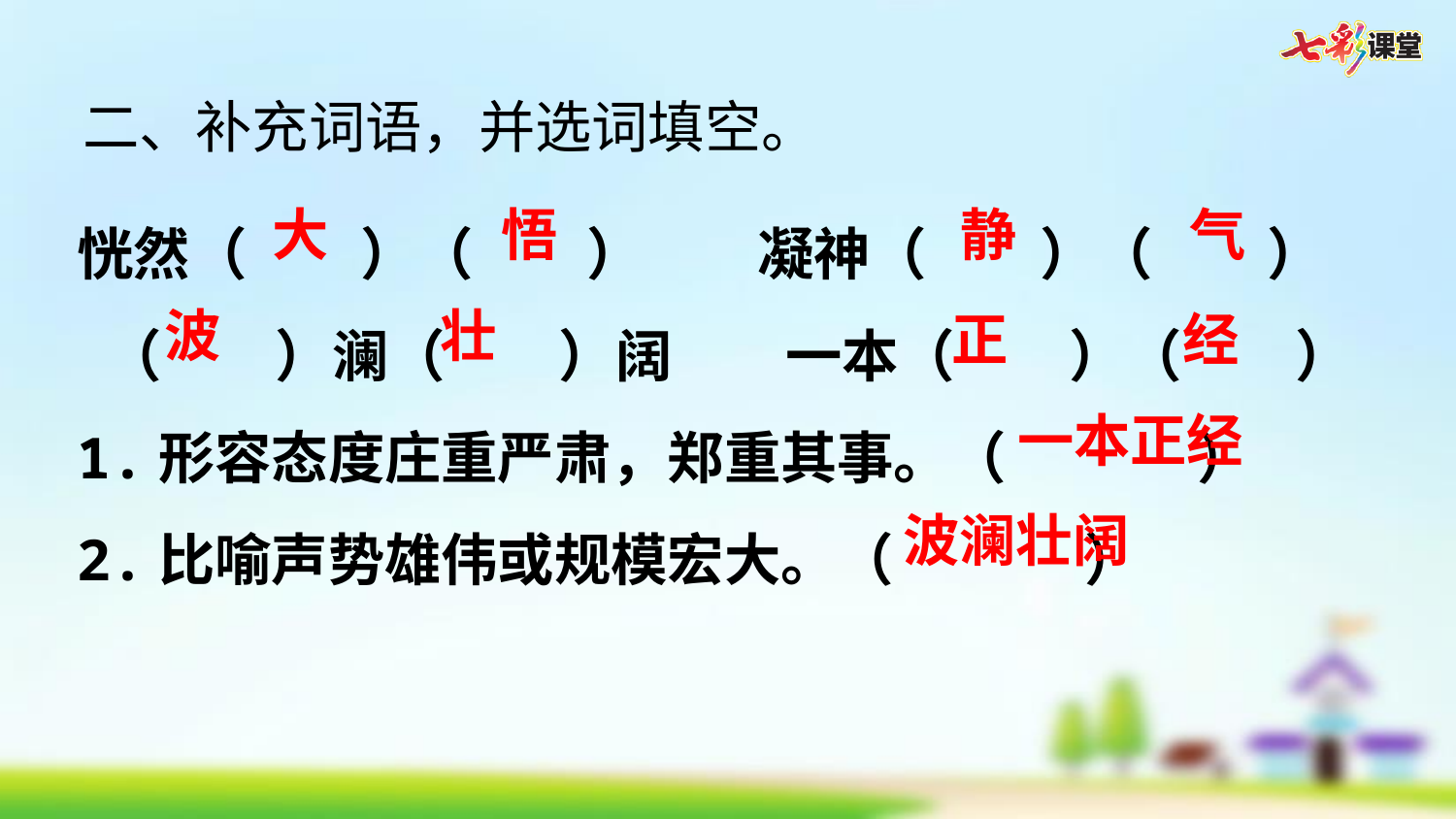

二、补充词语，并选词填空。
恍然（    ）（    ）    凝神（    ）（    ）   （    ）澜（    ）阔    一本（    ）（    ）
1.形容态度庄重严肃，郑重其事。（          ）
2.比喻声势雄伟或规模宏大。（          ）
大
悟
静
气
波
壮
正
经
一本正经
波澜壮阔